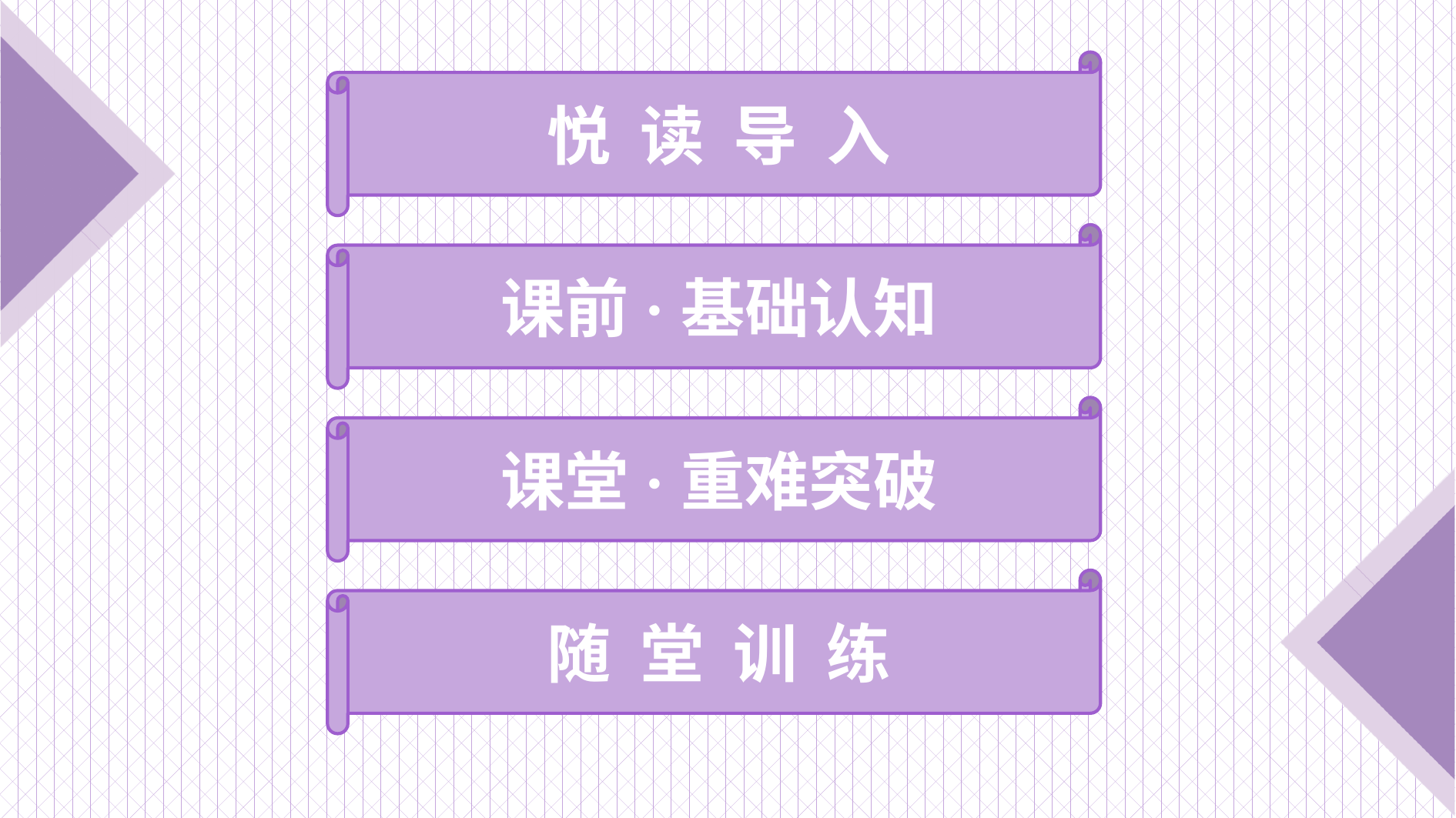

悦  读  导  入
课前·基础认知
课堂·重难突破
随  堂  训  练